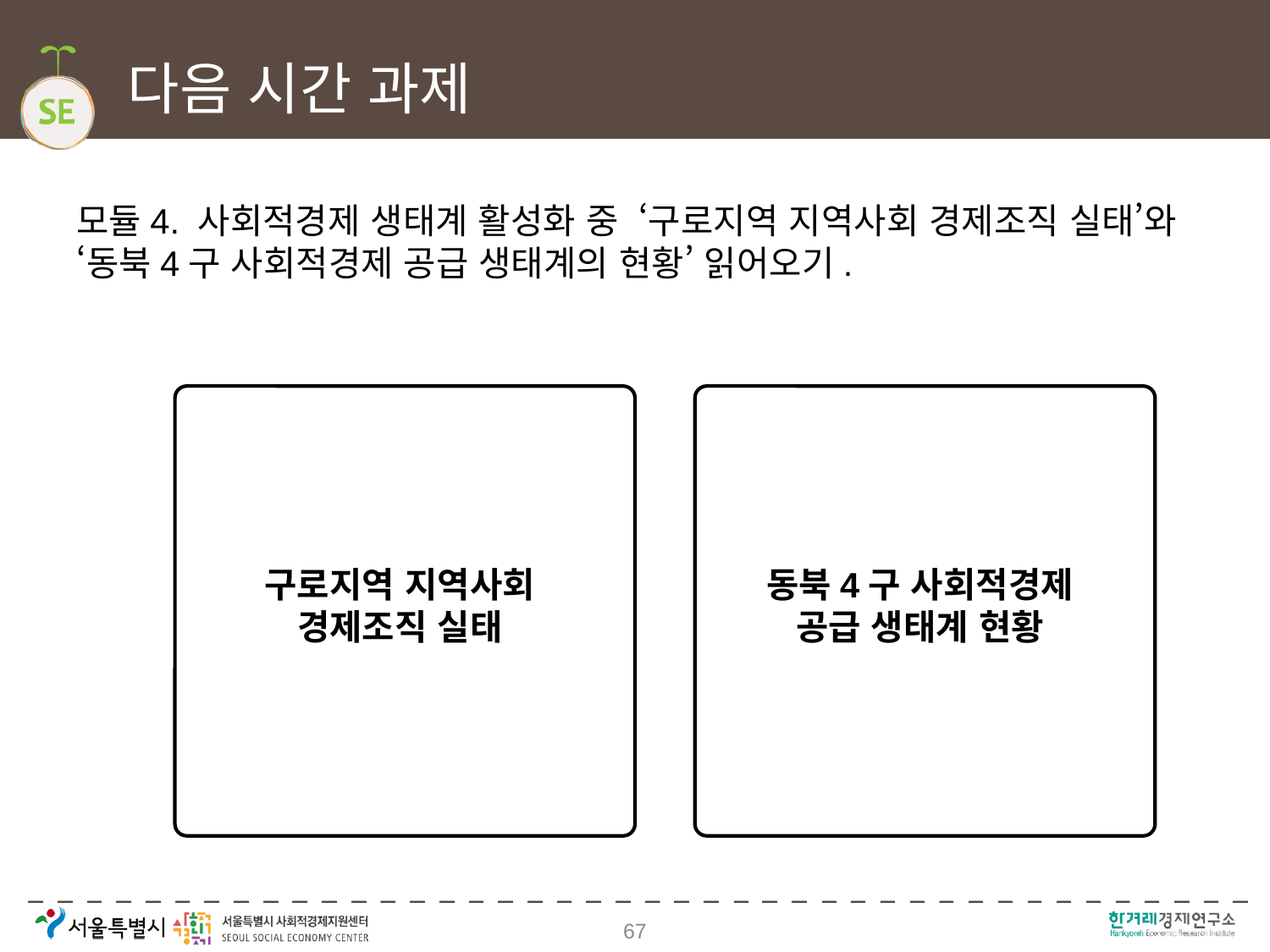

# 다음 시간 과제
모듈4. 사회적경제 생태계 활성화 중  ‘구로지역 지역사회 경제조직 실태’와 ‘동북4구 사회적경제 공급 생태계의 현황’ 읽어오기.

구로지역 지역사회
경제조직 실태
동북4구 사회적경제
공급 생태계 현황
67